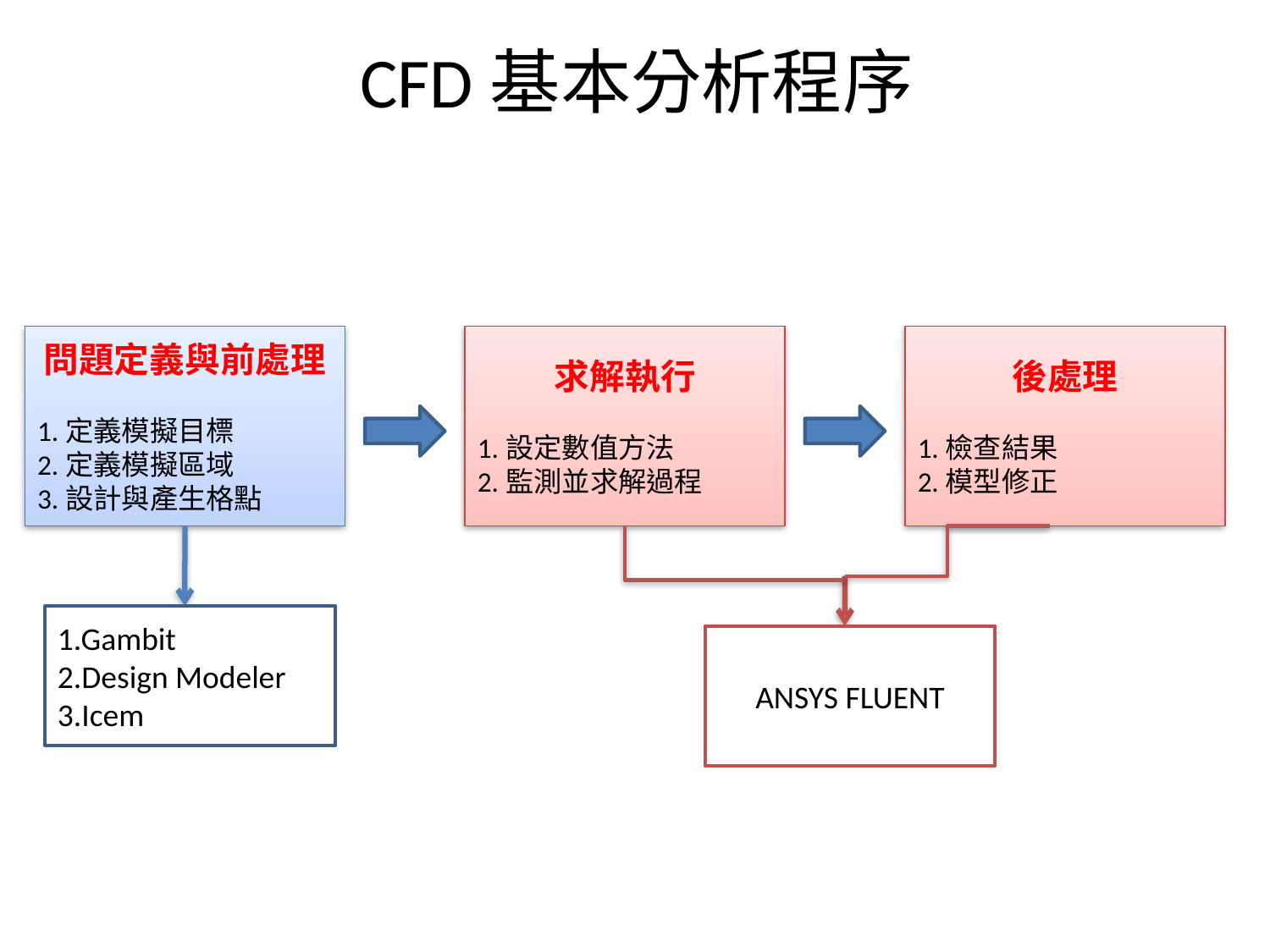

# CFD基本分析程序
問題定義與前處理

1.定義模擬目標
2.定義模擬區域
3.設計與產生格點
求解執行

1.設定數值方法
2.監測並求解過程
後處理

1.檢查結果
2.模型修正

1.Gambit
2.Design Modeler
3.Icem
ANSYS FLUENT